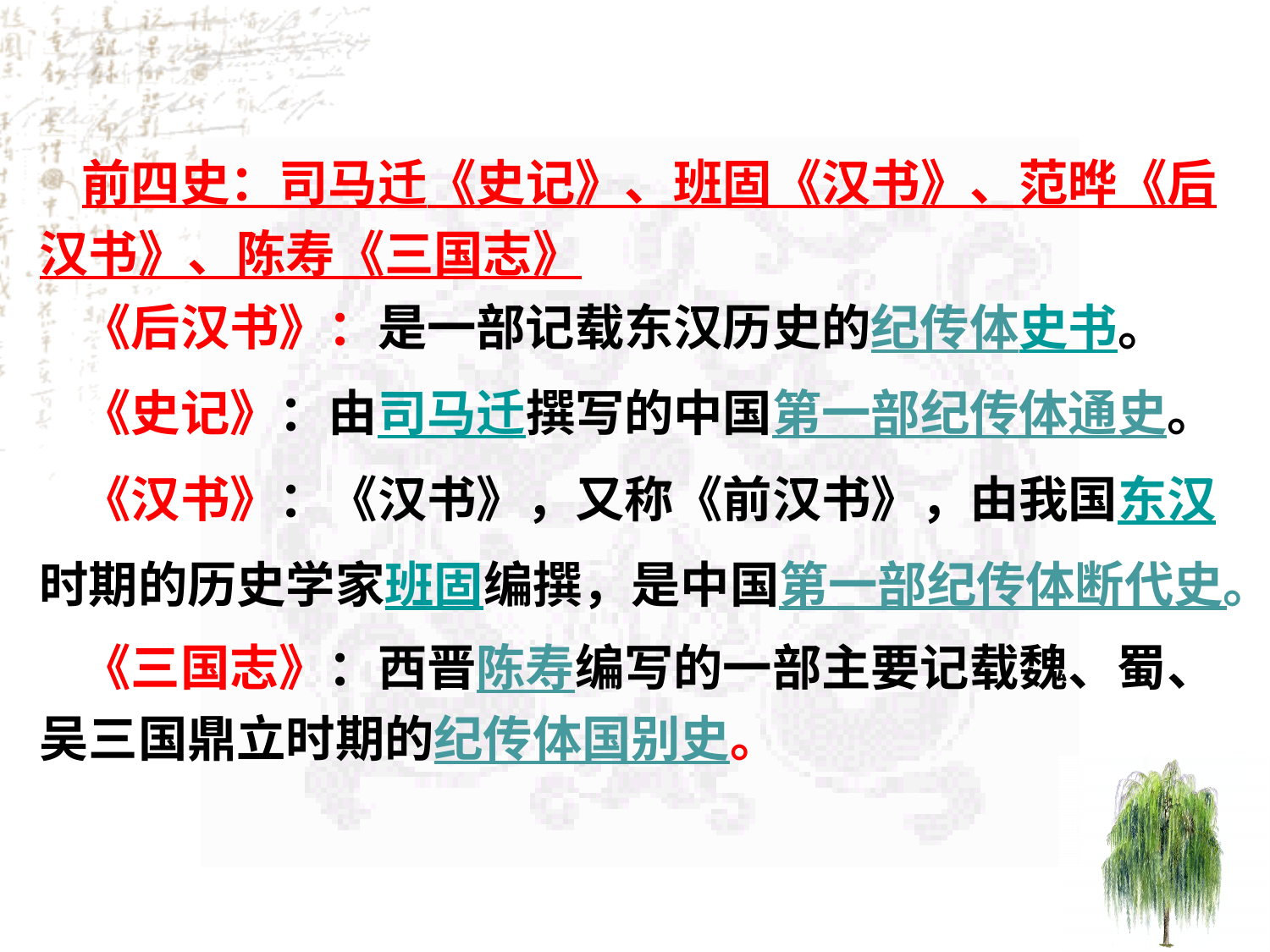

前四史：司马迁《史记》、班固《汉书》、范晔《后汉书》、陈寿《三国志》
《后汉书》：是一部记载东汉历史的纪传体史书。
《史记》：由司马迁撰写的中国第一部纪传体通史。
《汉书》：《汉书》，又称《前汉书》，由我国东汉时期的历史学家班固编撰，是中国第一部纪传体断代史。
《三国志》：西晋陈寿编写的一部主要记载魏、蜀、吴三国鼎立时期的纪传体国别史。